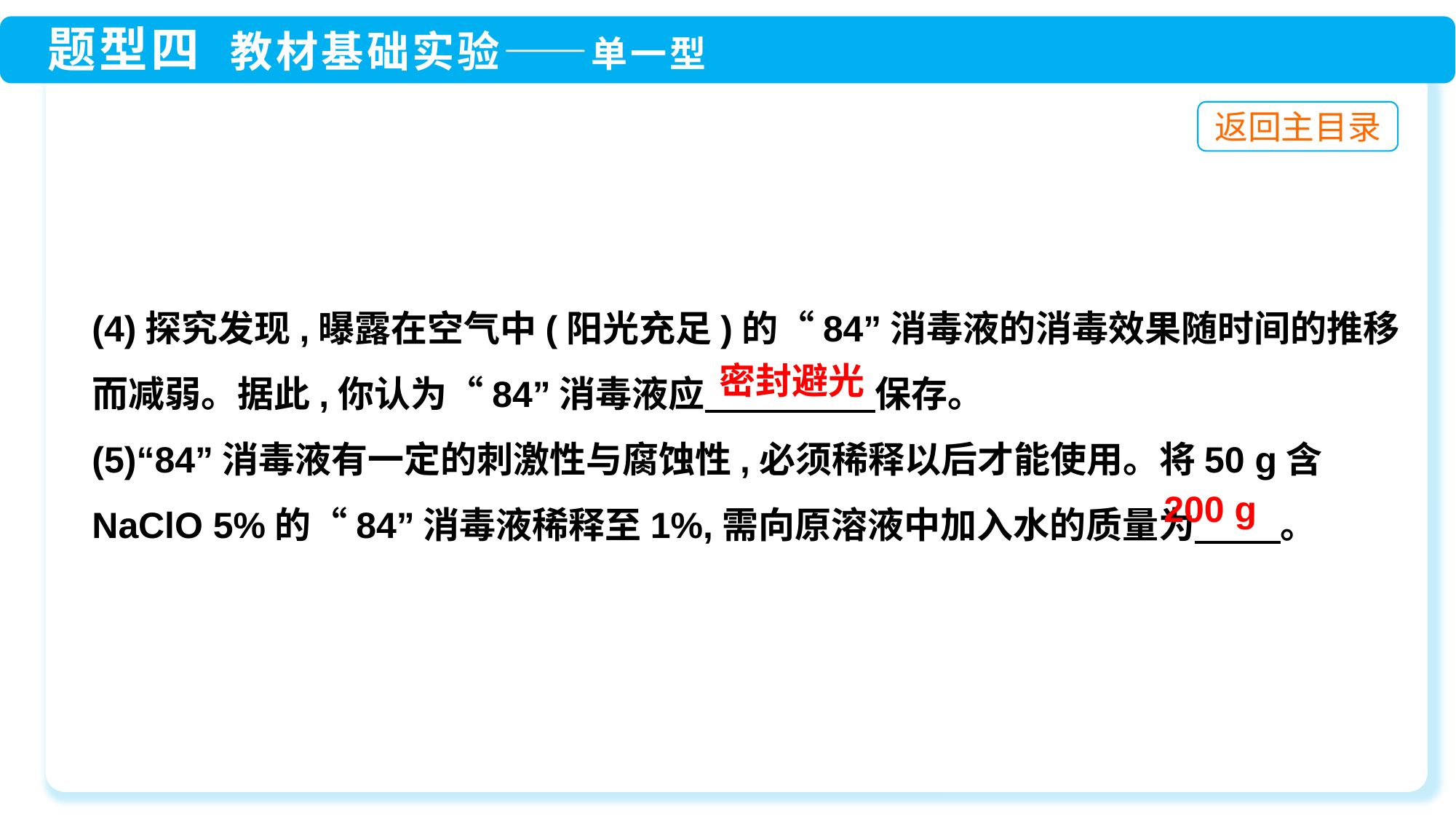

(4)探究发现,曝露在空气中(阳光充足)的“84”消毒液的消毒效果随时间的推移而减弱。据此,你认为“84”消毒液应　  　　　 保存。
(5)“84”消毒液有一定的刺激性与腐蚀性,必须稀释以后才能使用。将50 g含NaClO 5%的“84”消毒液稀释至1%,需向原溶液中加入水的质量为　      。
密封避光
200 g